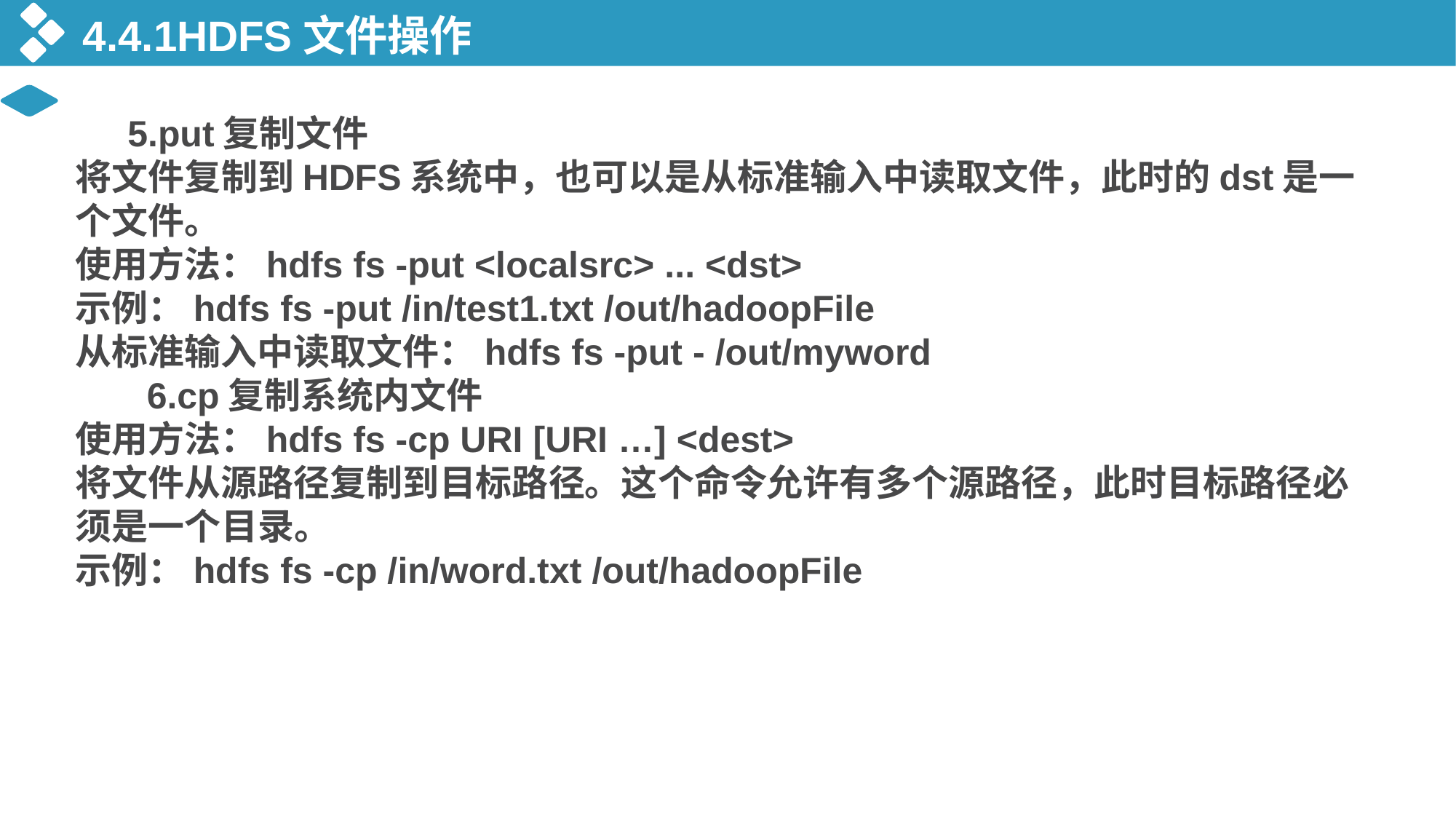

4.4.1HDFS文件操作

      5.put复制文件
将文件复制到HDFS系统中，也可以是从标准输入中读取文件，此时的dst是一个文件。
使用方法：hdfs fs -put <localsrc> ... <dst>
示例：hdfs fs -put /in/test1.txt /out/hadoopFile
从标准输入中读取文件：hdfs fs -put - /out/myword
       6.cp复制系统内文件
使用方法：hdfs fs -cp URI [URI …] <dest>
将文件从源路径复制到目标路径。这个命令允许有多个源路径，此时目标路径必须是一个目录。
示例：hdfs fs -cp /in/word.txt /out/hadoopFile